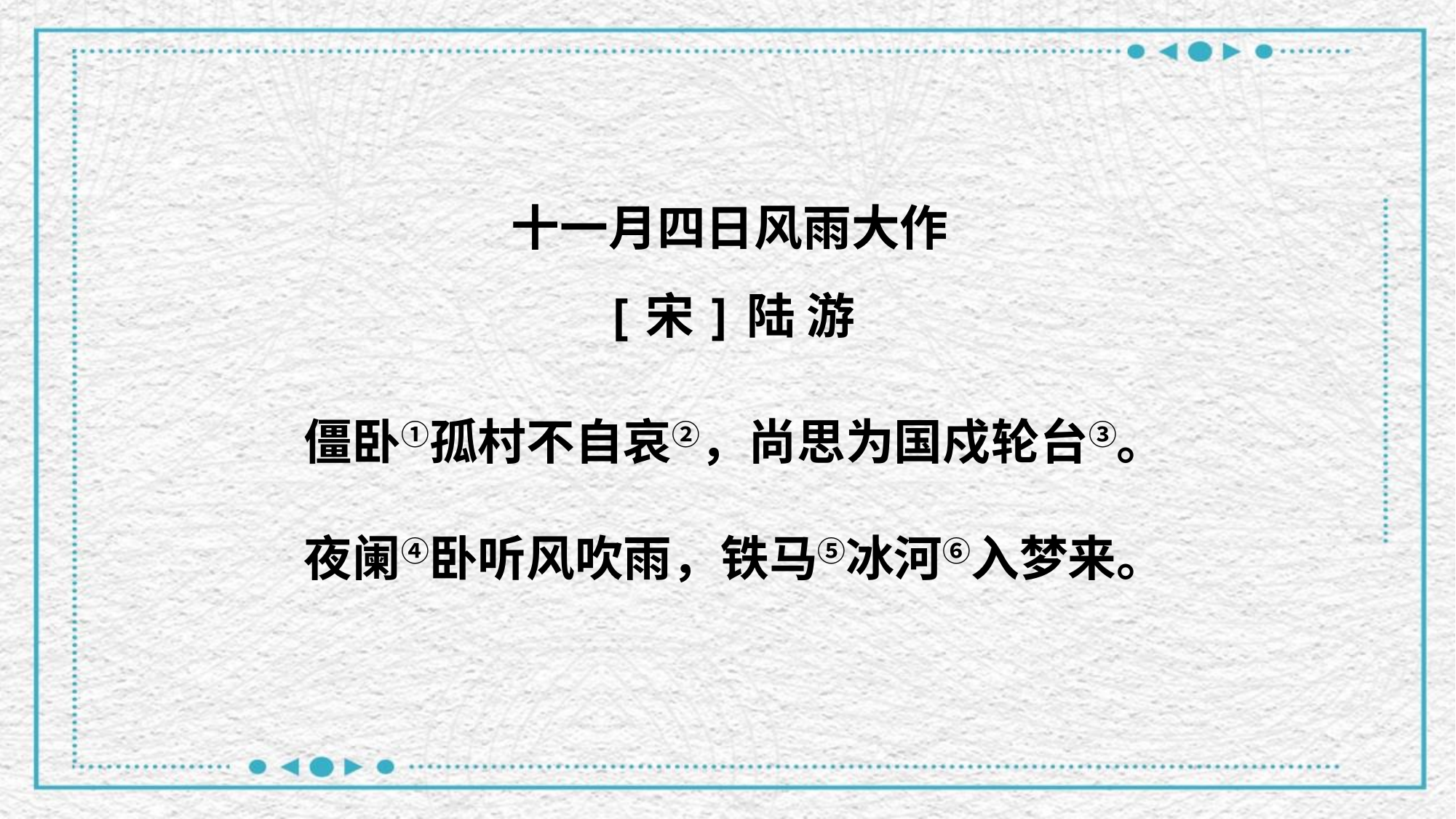

十一月四日风雨大作
[宋]陆 游
僵卧①孤村不自哀②，尚思为国戍轮台③。
夜阑④卧听风吹雨，铁马⑤冰河⑥入梦来。